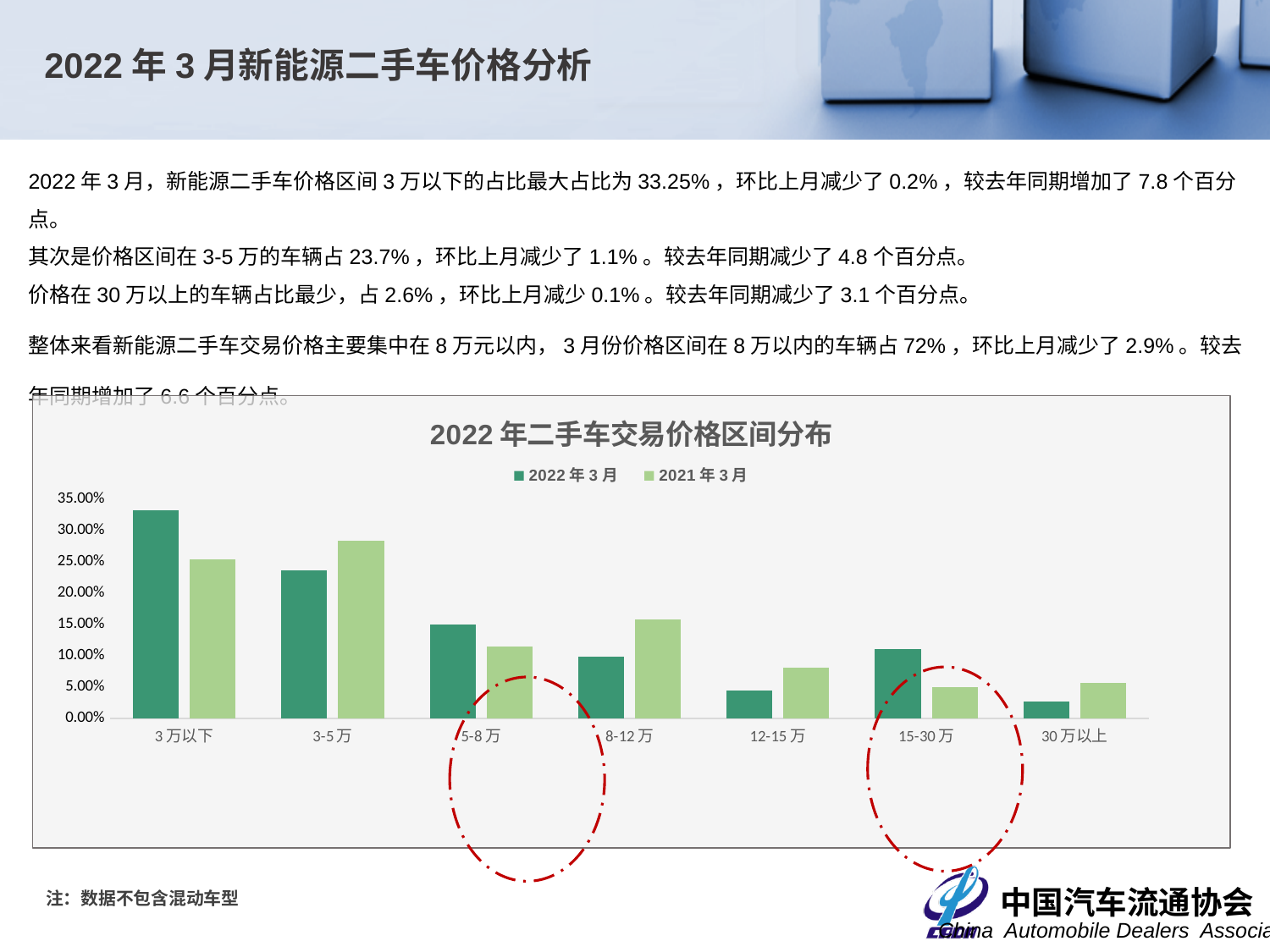

2022年3月新能源二手车价格分析
2022年3月，新能源二手车价格区间3万以下的占比最大占比为33.25%，环比上月减少了0.2%，较去年同期增加了7.8个百分点。
其次是价格区间在3-5万的车辆占23.7%，环比上月减少了1.1%。较去年同期减少了4.8个百分点。
价格在30万以上的车辆占比最少，占2.6%，环比上月减少0.1%。较去年同期减少了3.1个百分点。
整体来看新能源二手车交易价格主要集中在8万元以内，3月份价格区间在8万以内的车辆占72%，环比上月减少了2.9%。较去年同期增加了6.6个百分点。

### Chart: 2022年二手车交易价格区间分布

| Category | 2022年3月 | 2021年3月 |
|---|---|---|
| 3万以下 | 0.3325 | 0.254390204607701 |
| 3-5万 | 0.237 | 0.28467858869018847 |
| 5-8万 | 0.1505 | 0.11470919929112293 |
| 8-12万 | 0.0985 | 0.1578862574512647 |
| 12-15万 | 0.04440436952790361 | 0.08135975511519253 |
| 15-30万 | 0.1111 | 0.04994361205091026 |
| 30万以上 | 0.025971776232722874 | 0.05703238279362011 |

注：数据不包含混动车型